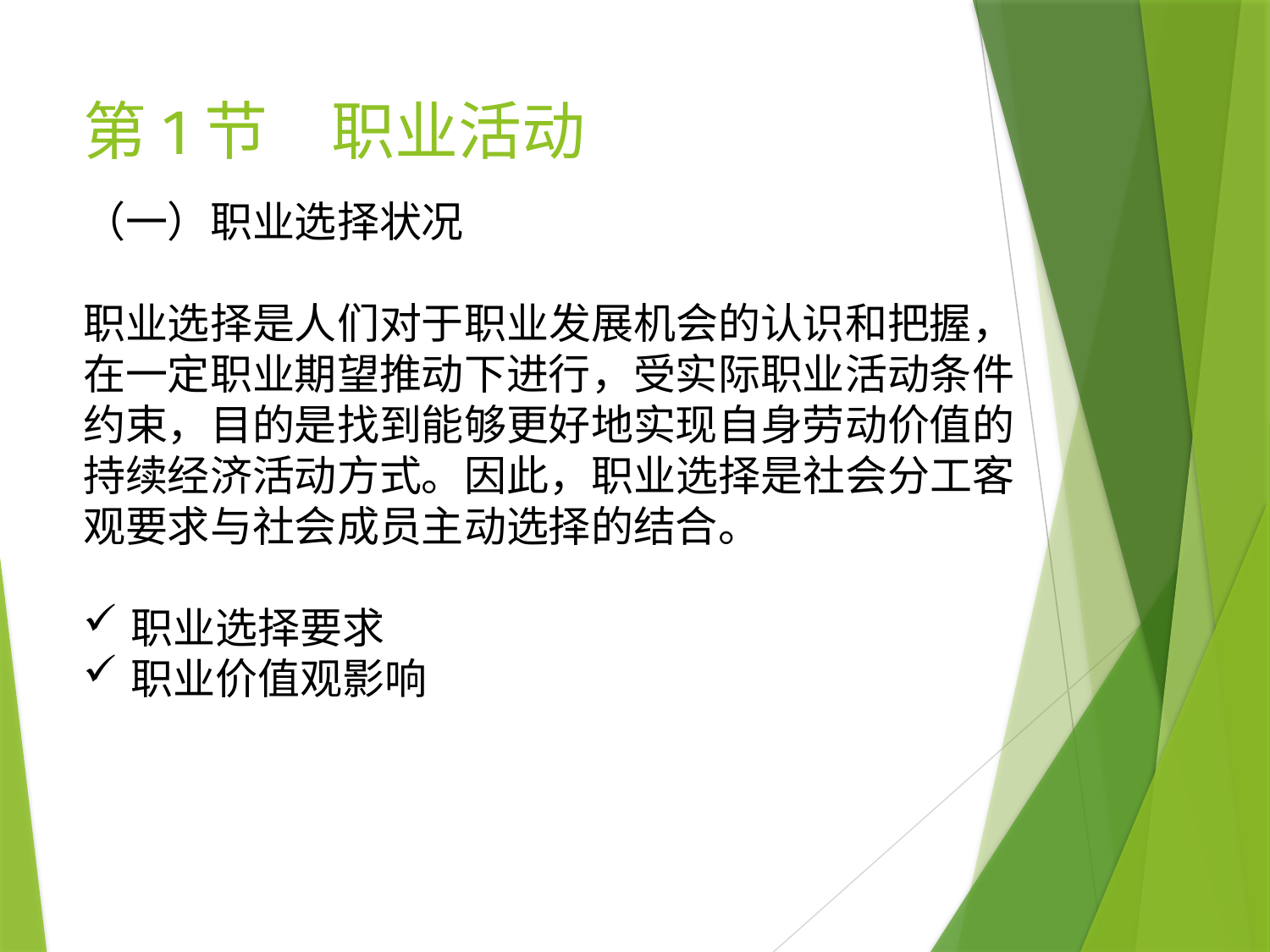

# 第1节　职业活动
（一）职业选择状况

职业选择是人们对于职业发展机会的认识和把握，在一定职业期望推动下进行，受实际职业活动条件约束，目的是找到能够更好地实现自身劳动价值的持续经济活动方式。因此，职业选择是社会分工客观要求与社会成员主动选择的结合。

职业选择要求
职业价值观影响